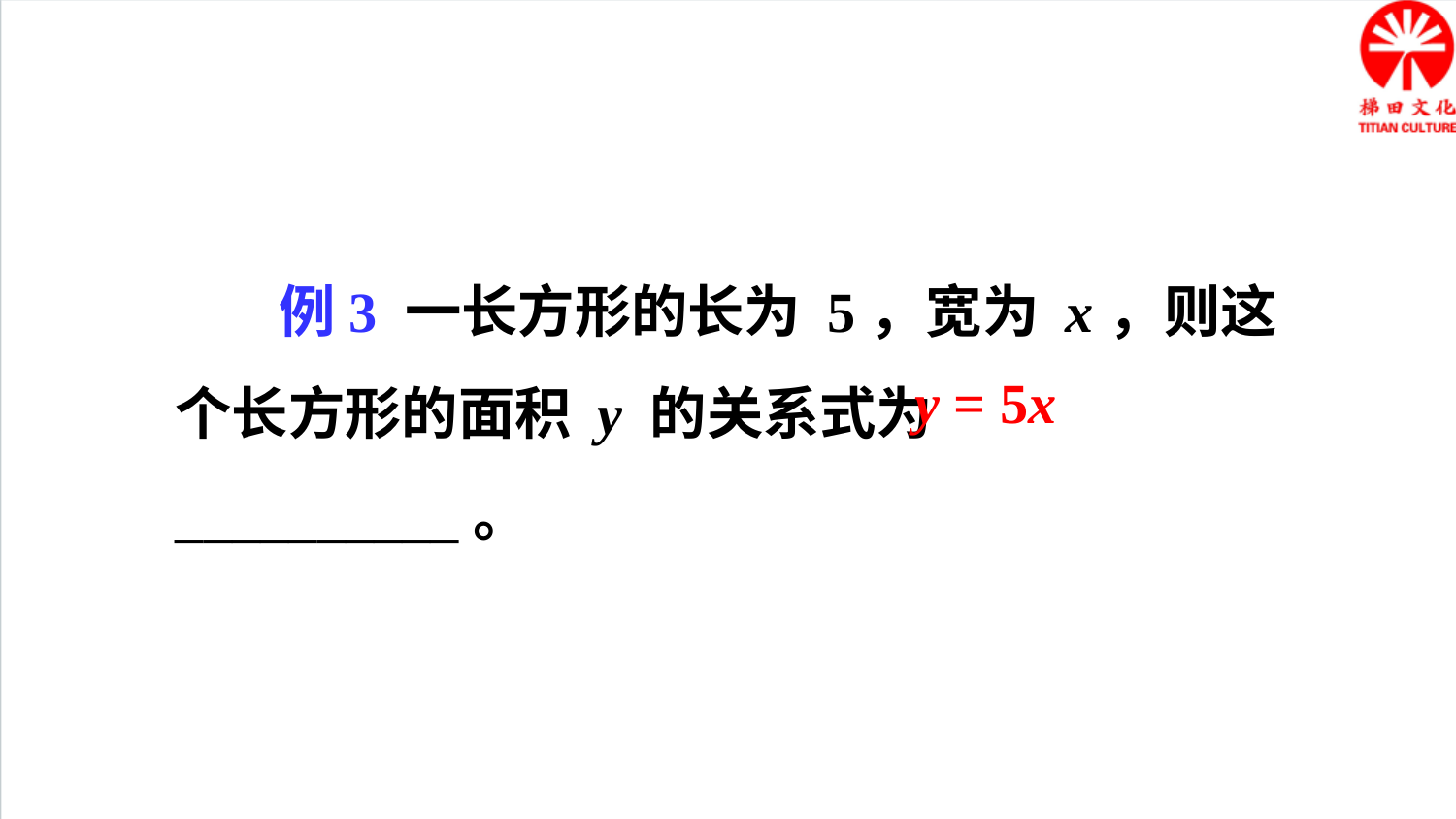

例3 一长方形的长为 5，宽为 x，则这个长方形的面积 y 的关系式为__________。
y = 5x